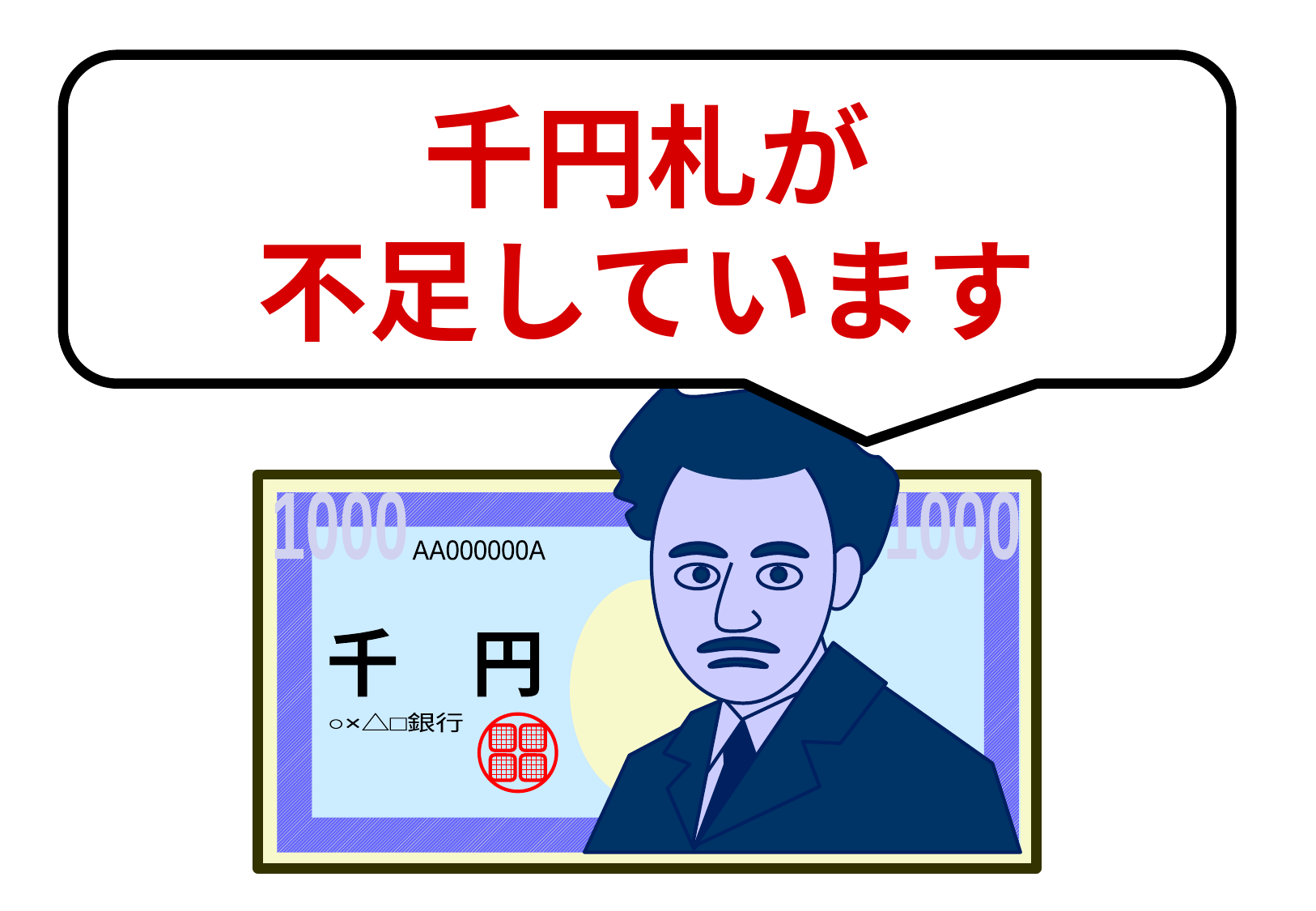

千円札が
不足しています

1000
1000
AA000000A

千　円
○×△□銀行